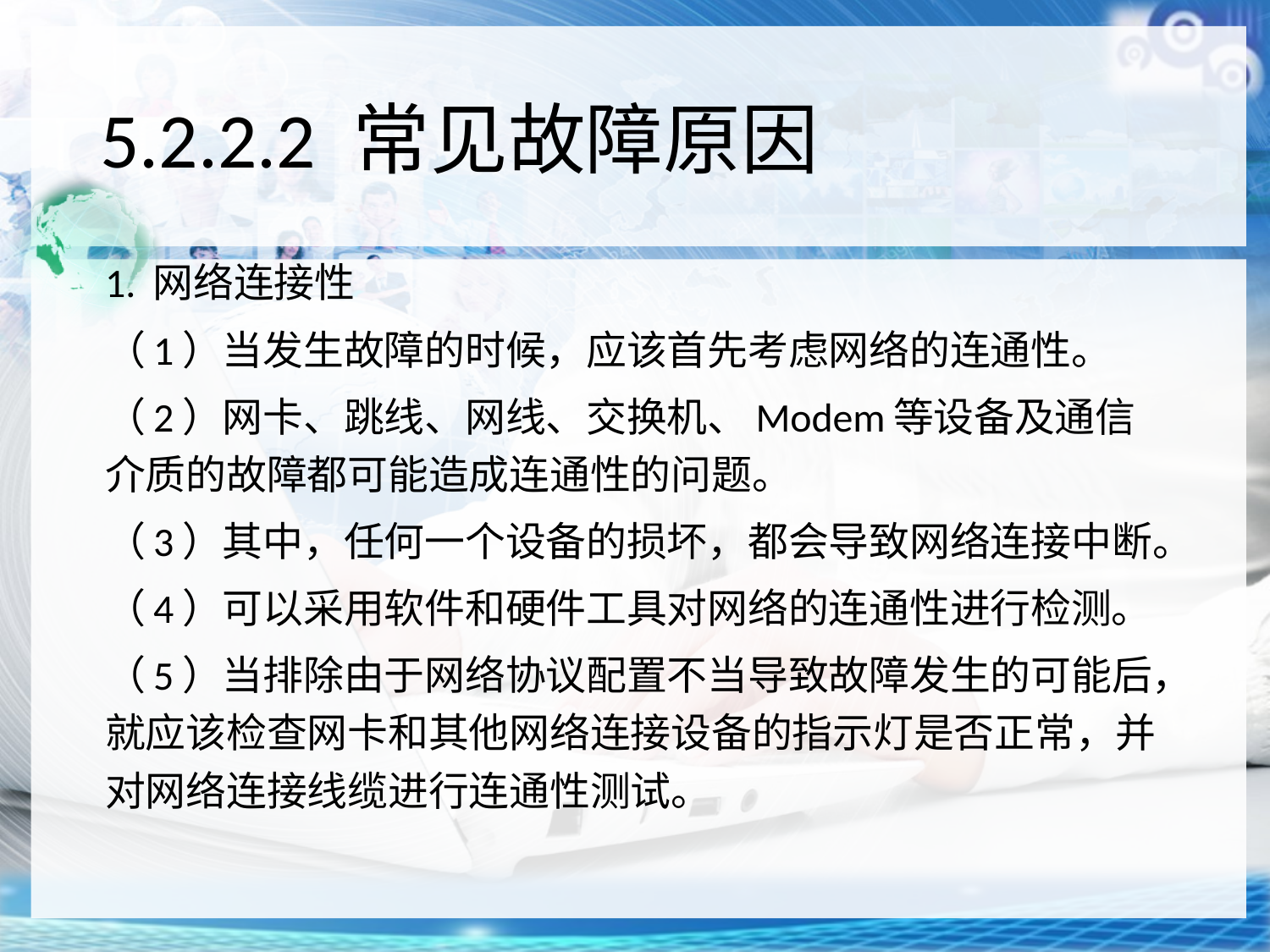

# 5.2.2.2 常见故障原因
1. 网络连接性
（1）当发生故障的时候，应该首先考虑网络的连通性。
（2）网卡、跳线、网线、交换机、Modem等设备及通信介质的故障都可能造成连通性的问题。
（3）其中，任何一个设备的损坏，都会导致网络连接中断。
（4）可以采用软件和硬件工具对网络的连通性进行检测。
（5）当排除由于网络协议配置不当导致故障发生的可能后，就应该检查网卡和其他网络连接设备的指示灯是否正常，并对网络连接线缆进行连通性测试。